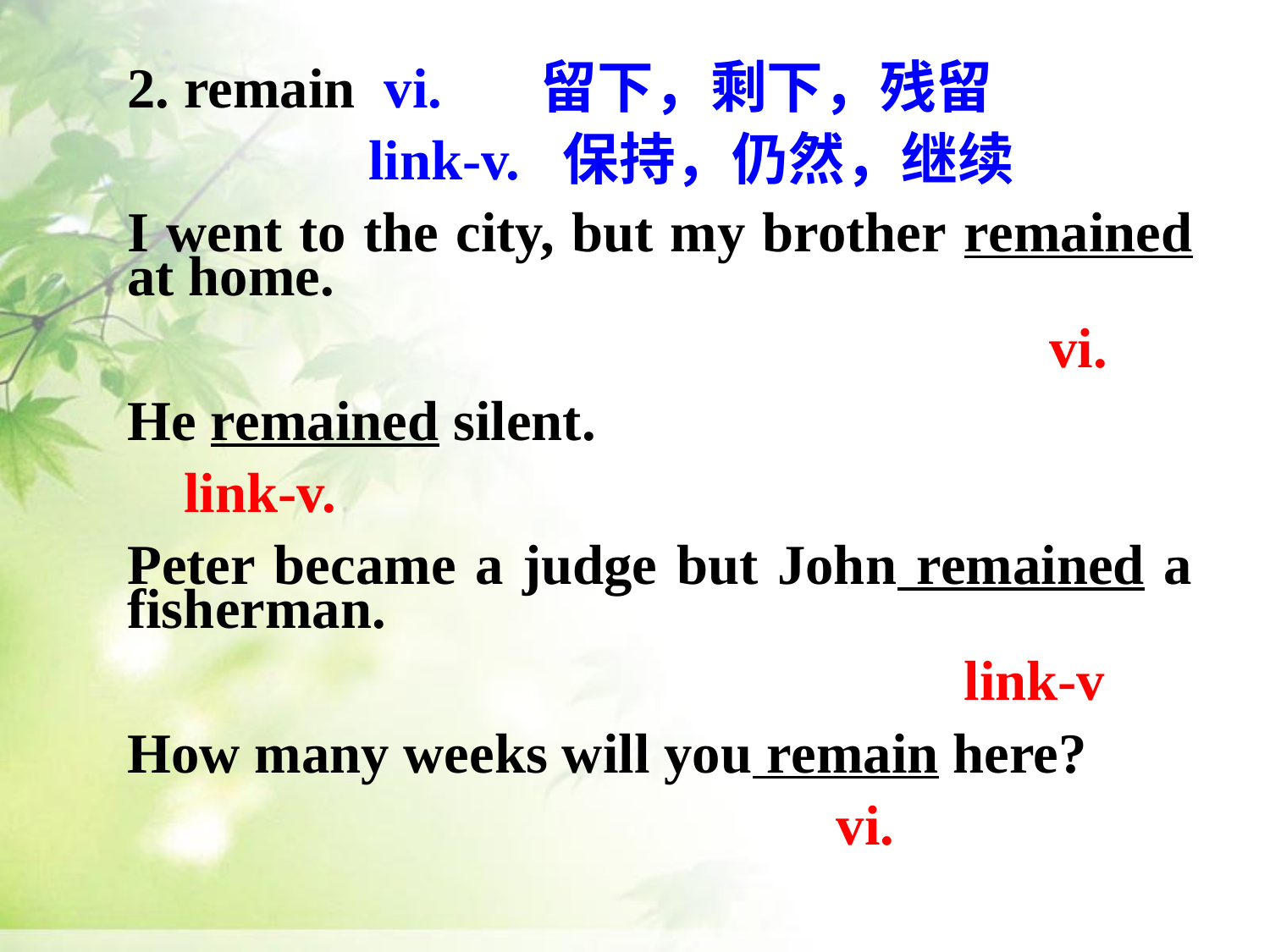

2. remain  vi.      留下，剩下，残留
                 link-v.  保持，仍然，继续
I went to the city, but my brother remained at home.
                                                                 vi.
He remained silent.
    link-v.
Peter became a judge but John remained a fisherman.
                                                           link-v
How many weeks will you remain here?
                                                  vi.